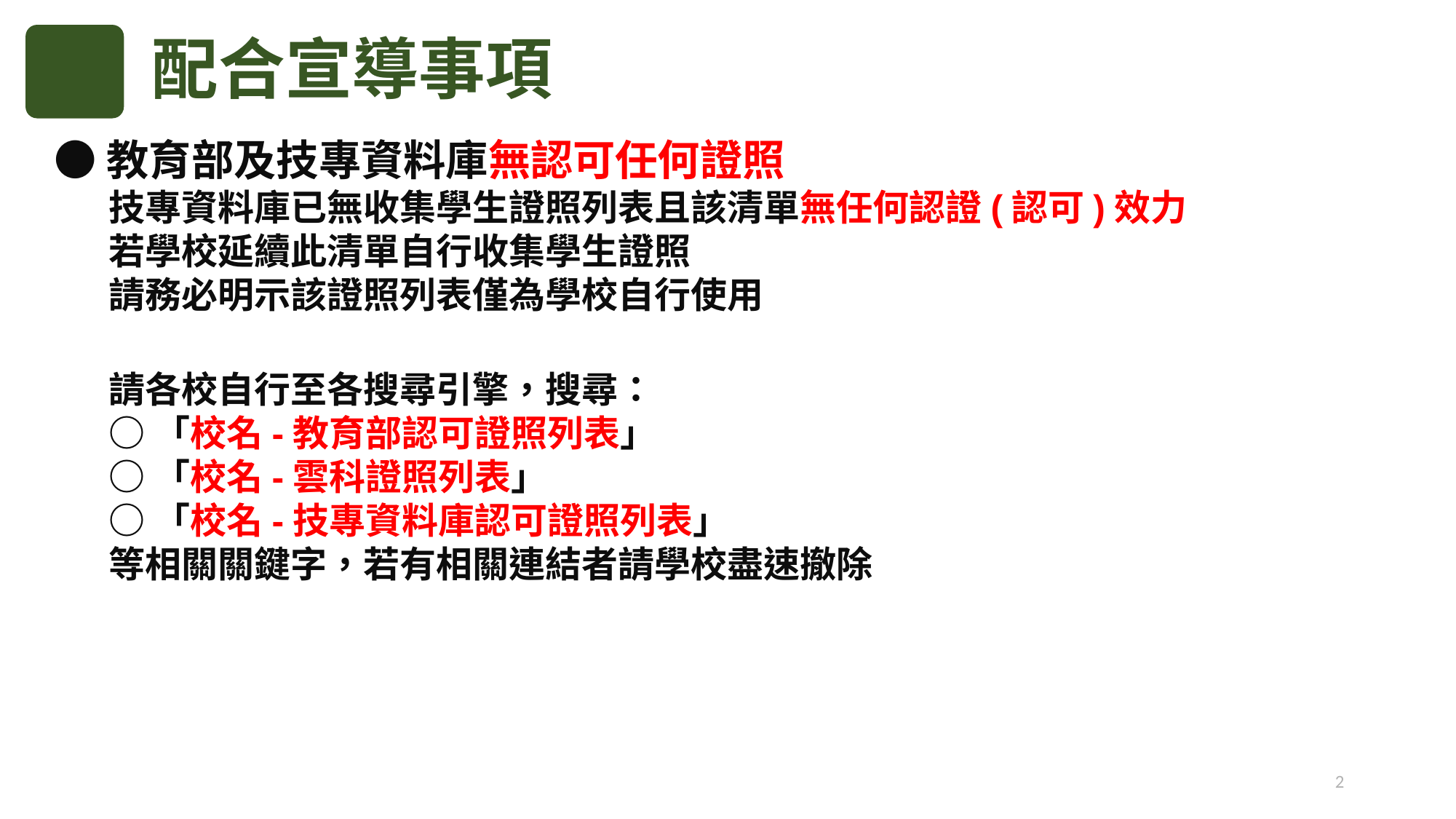

配合宣導事項
●教育部及技專資料庫無認可任何證照
技專資料庫已無收集學生證照列表且該清單無任何認證(認可)效力
若學校延續此清單自行收集學生證照
請務必明示該證照列表僅為學校自行使用

請各校自行至各搜尋引擎，搜尋：
○「校名-教育部認可證照列表」
○「校名-雲科證照列表」
○「校名-技專資料庫認可證照列表」
等相關關鍵字，若有相關連結者請學校盡速撤除
2